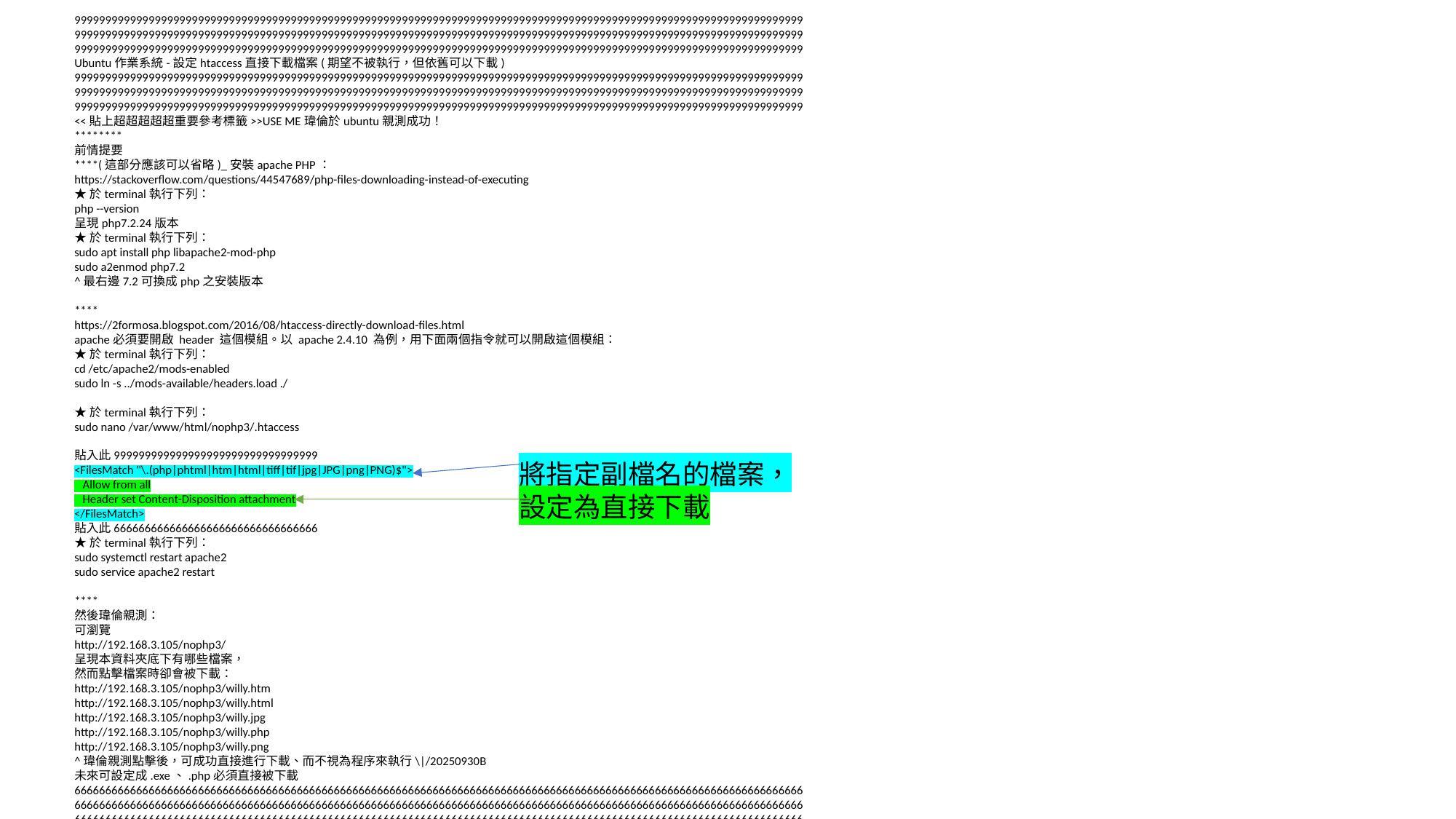

9999999999999999999999999999999999999999999999999999999999999999999999999999999999999999999999999999999999999999999999
9999999999999999999999999999999999999999999999999999999999999999999999999999999999999999999999999999999999999999999999
9999999999999999999999999999999999999999999999999999999999999999999999999999999999999999999999999999999999999999999999
Ubuntu作業系統-設定htaccess直接下載檔案(期望不被執行，但依舊可以下載) 9999999999999999999999999999999999999999999999999999999999999999999999999999999999999999999999999999999999999999999999
9999999999999999999999999999999999999999999999999999999999999999999999999999999999999999999999999999999999999999999999
9999999999999999999999999999999999999999999999999999999999999999999999999999999999999999999999999999999999999999999999
<<貼上超超超超超重要參考標籤>>USE ME瑋倫於ubuntu親測成功！
********
前情提要
****(這部分應該可以省略)_安裝apache PHP：
https://stackoverflow.com/questions/44547689/php-files-downloading-instead-of-executing
★於terminal執行下列：
php --version
呈現php7.2.24版本
★於terminal執行下列：
sudo apt install php libapache2-mod-php
sudo a2enmod php7.2
^最右邊7.2可換成php之安裝版本

****
https://2formosa.blogspot.com/2016/08/htaccess-directly-download-files.html
apache必須要開啟 header 這個模組。以 apache 2.4.10 為例，用下面兩個指令就可以開啟這個模組：
★於terminal執行下列：
cd /etc/apache2/mods-enabled
sudo ln -s ../mods-available/headers.load ./

★於terminal執行下列：
sudo nano /var/www/html/nophp3/.htaccess

貼入此999999999999999999999999999999999
<FilesMatch "\.(php|phtml|htm|html|tiff|tif|jpg|JPG|png|PNG)$">
   Allow from all
   Header set Content-Disposition attachment
</FilesMatch>
貼入此666666666666666666666666666666666
★於terminal執行下列：
sudo systemctl restart apache2
sudo service apache2 restart

****
然後瑋倫親測：
可瀏覽
http://192.168.3.105/nophp3/
呈現本資料夾底下有哪些檔案，
然而點擊檔案時卻會被下載：
http://192.168.3.105/nophp3/willy.htm
http://192.168.3.105/nophp3/willy.html
http://192.168.3.105/nophp3/willy.jpg
http://192.168.3.105/nophp3/willy.php
http://192.168.3.105/nophp3/willy.png
^瑋倫親測點擊後，可成功直接進行下載、而不視為程序來執行\|/20250930B
未來可設定成.exe、.php必須直接被下載
6666666666666666666666666666666666666666666666666666666666666666666666666666666666666666666666666666666666666666666666
6666666666666666666666666666666666666666666666666666666666666666666666666666666666666666666666666666666666666666666666
6666666666666666666666666666666666666666666666666666666666666666666666666666666666666666666666666666666666666666666666
6666666666666666666666666666666666666666666666666666666666666666666666666666666666666666666666666666666666666666666666
將指定副檔名的檔案，
設定為直接下載